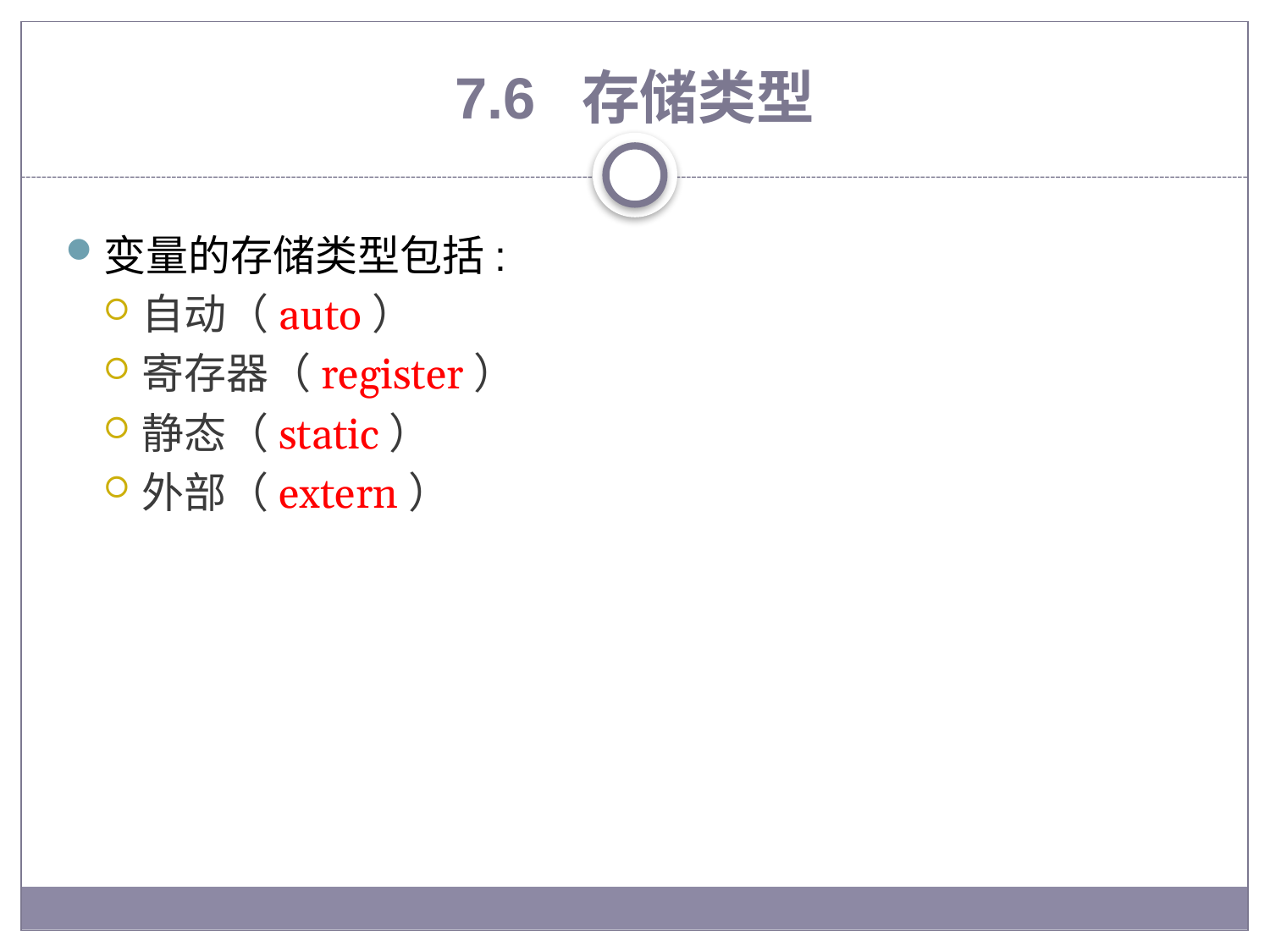

# 7.6  存储类型
变量的存储类型包括:
自动（auto）
寄存器（register）
静态（static）
外部（extern）